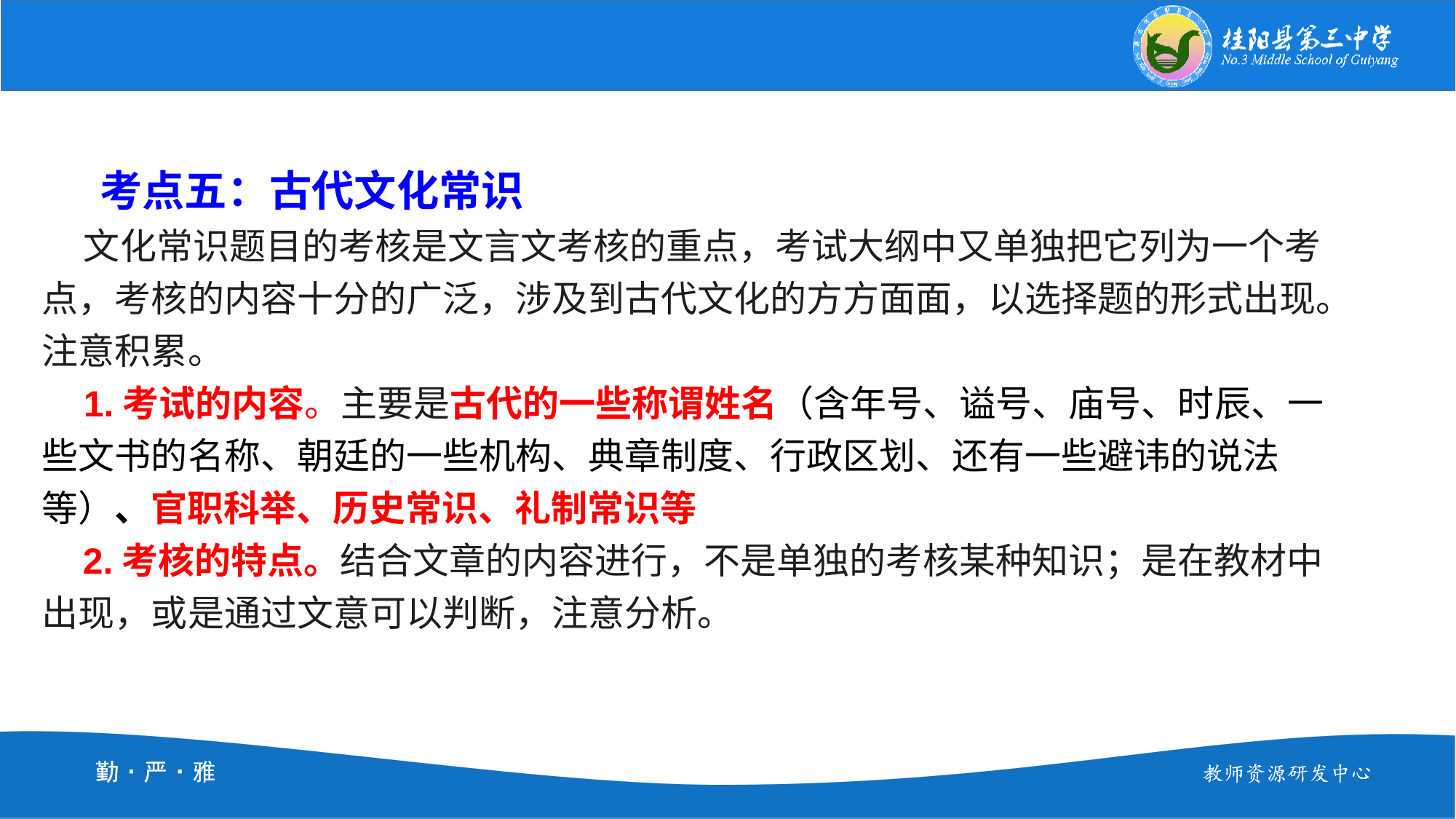

考点五：古代文化常识
    文化常识题目的考核是文言文考核的重点，考试大纲中又单独把它列为一个考点，考核的内容十分的广泛，涉及到古代文化的方方面面，以选择题的形式出现。注意积累。 
    1.考试的内容。主要是古代的一些称谓姓名（含年号、谥号、庙号、时辰、一些文书的名称、朝廷的一些机构、典章制度、行政区划、还有一些避讳的说法等）、官职科举、历史常识、礼制常识等
    2.考核的特点。结合文章的内容进行，不是单独的考核某种知识；是在教材中出现，或是通过文意可以判断，注意分析。